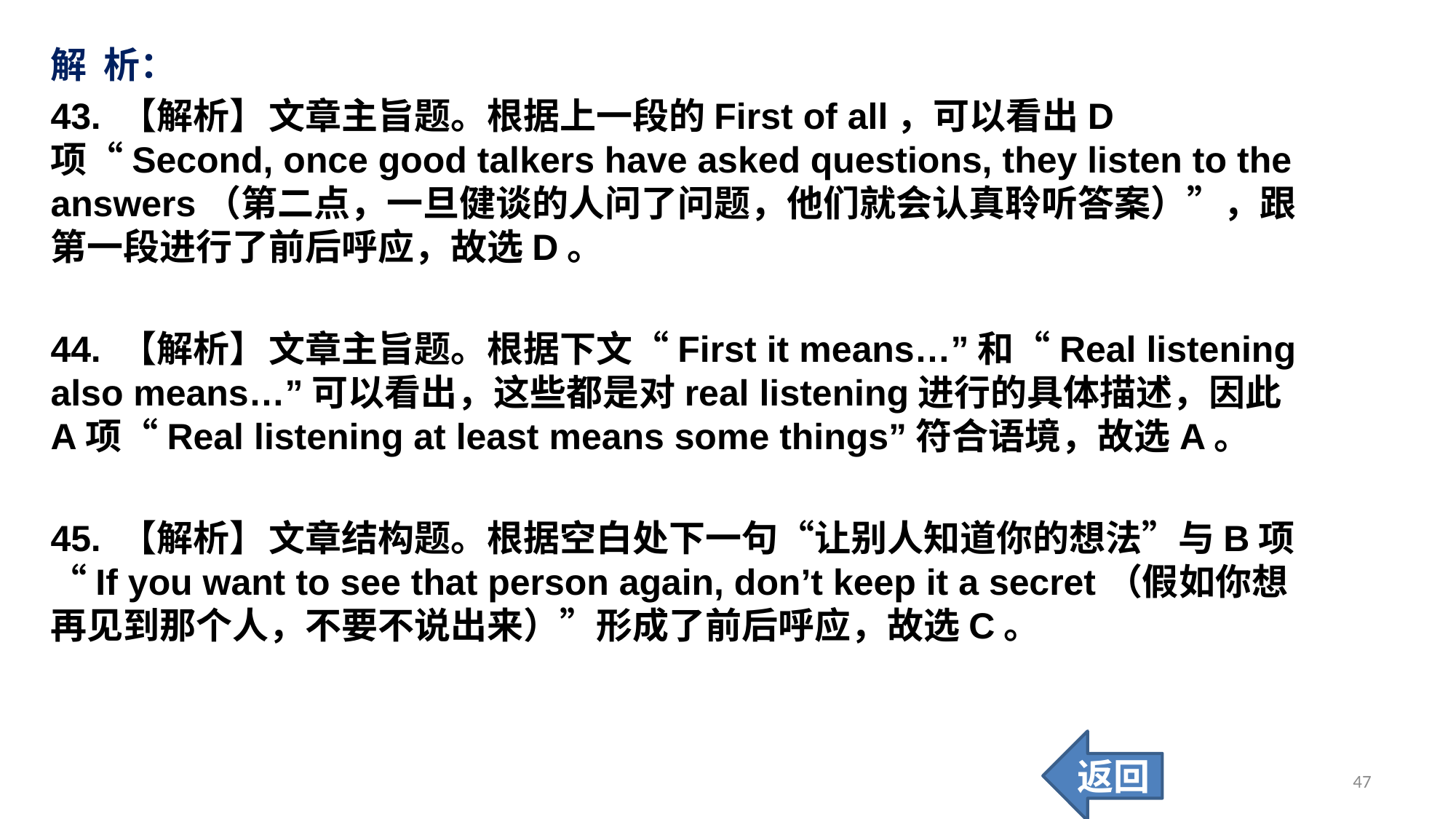

解  析：
43. 【解析】	文章主旨题。根据上一段的First of all，可以看出D项“Second, once good talkers have asked questions, they listen to the answers（第二点，一旦健谈的人问了问题，他们就会认真聆听答案）”，跟第一段进行了前后呼应，故选D。

44. 【解析】	文章主旨题。根据下文“First it means…”和“Real listening also means…”可以看出，这些都是对real listening进行的具体描述，因此A项“Real listening at least means some things”符合语境，故选A。

45. 【解析】	文章结构题。根据空白处下一句“让别人知道你的想法”与B项“If you want to see that person again, don’t keep it a secret（假如你想再见到那个人，不要不说出来）”形成了前后呼应，故选C。
返回
47